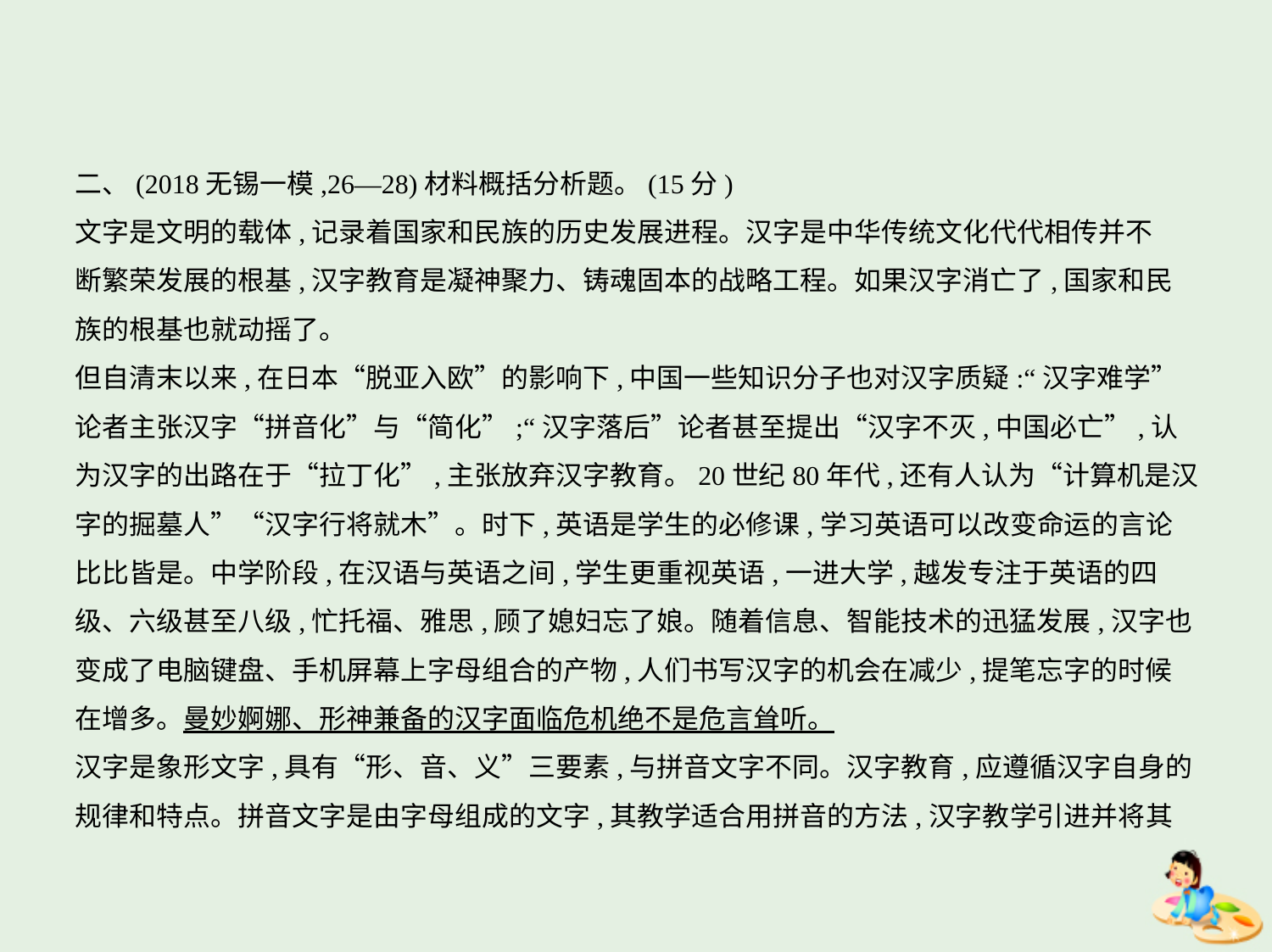

二、(2018无锡一模,26—28)材料概括分析题。(15分)
文字是文明的载体,记录着国家和民族的历史发展进程。汉字是中华传统文化代代相传并不
断繁荣发展的根基,汉字教育是凝神聚力、铸魂固本的战略工程。如果汉字消亡了,国家和民
族的根基也就动摇了。
但自清末以来,在日本“脱亚入欧”的影响下,中国一些知识分子也对汉字质疑:“汉字难学”
论者主张汉字“拼音化”与“简化”;“汉字落后”论者甚至提出“汉字不灭,中国必亡”,认
为汉字的出路在于“拉丁化”,主张放弃汉字教育。20世纪80年代,还有人认为“计算机是汉
字的掘墓人”“汉字行将就木”。时下,英语是学生的必修课,学习英语可以改变命运的言论
比比皆是。中学阶段,在汉语与英语之间,学生更重视英语,一进大学,越发专注于英语的四
级、六级甚至八级,忙托福、雅思,顾了媳妇忘了娘。随着信息、智能技术的迅猛发展,汉字也
变成了电脑键盘、手机屏幕上字母组合的产物,人们书写汉字的机会在减少,提笔忘字的时候
在增多。曼妙婀娜、形神兼备的汉字面临危机绝不是危言耸听。
汉字是象形文字,具有“形、音、义”三要素,与拼音文字不同。汉字教育,应遵循汉字自身的
规律和特点。拼音文字是由字母组成的文字,其教学适合用拼音的方法,汉字教学引进并将其